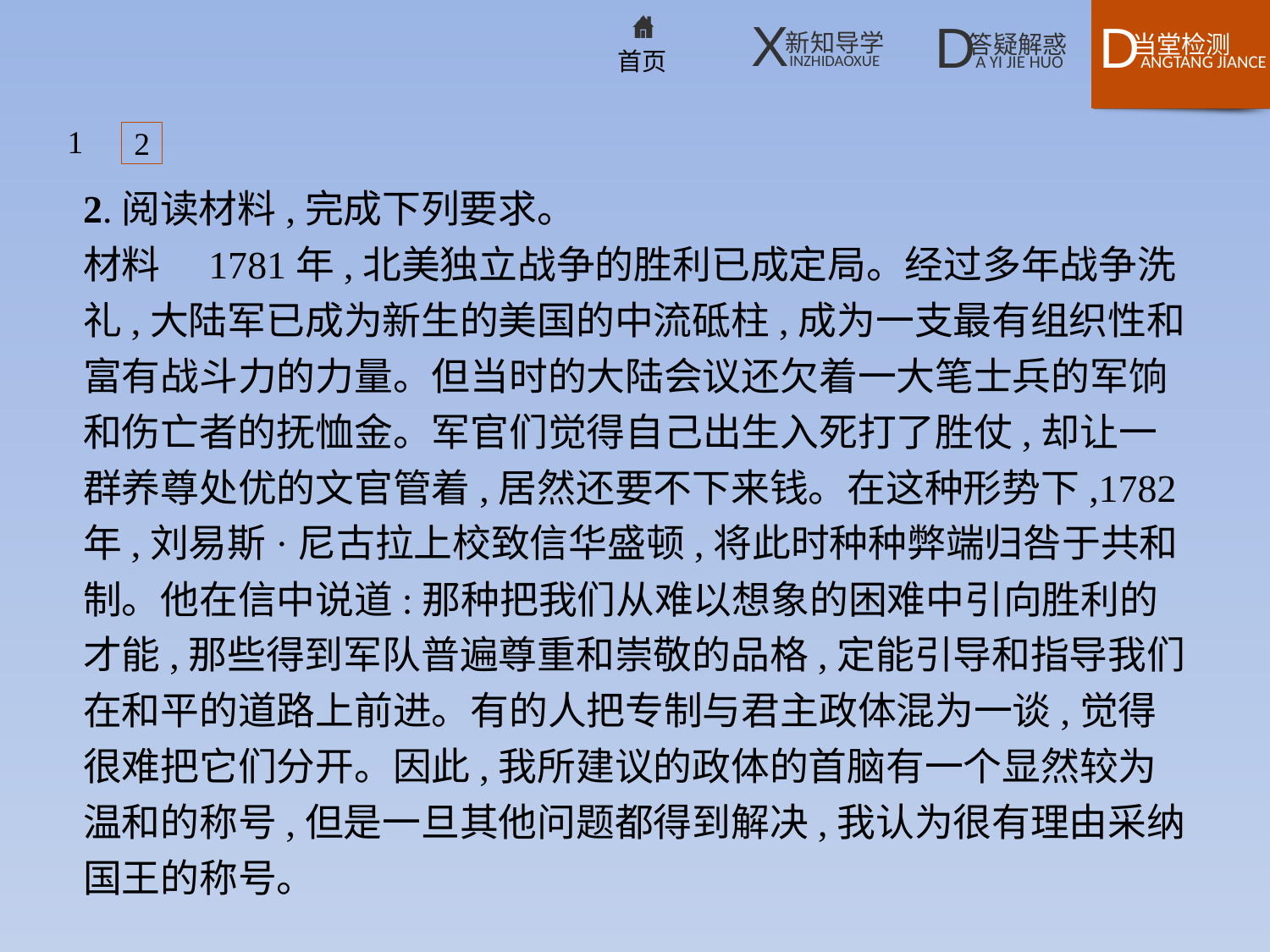

1
2
2.阅读材料,完成下列要求。
材料　1781年,北美独立战争的胜利已成定局。经过多年战争洗礼,大陆军已成为新生的美国的中流砥柱,成为一支最有组织性和富有战斗力的力量。但当时的大陆会议还欠着一大笔士兵的军饷和伤亡者的抚恤金。军官们觉得自己出生入死打了胜仗,却让一群养尊处优的文官管着,居然还要不下来钱。在这种形势下,1782年,刘易斯·尼古拉上校致信华盛顿,将此时种种弊端归咎于共和制。他在信中说道:那种把我们从难以想象的困难中引向胜利的才能,那些得到军队普遍尊重和崇敬的品格,定能引导和指导我们在和平的道路上前进。有的人把专制与君主政体混为一谈,觉得很难把它们分开。因此,我所建议的政体的首脑有一个显然较为温和的称号,但是一旦其他问题都得到解决,我认为很有理由采纳国王的称号。